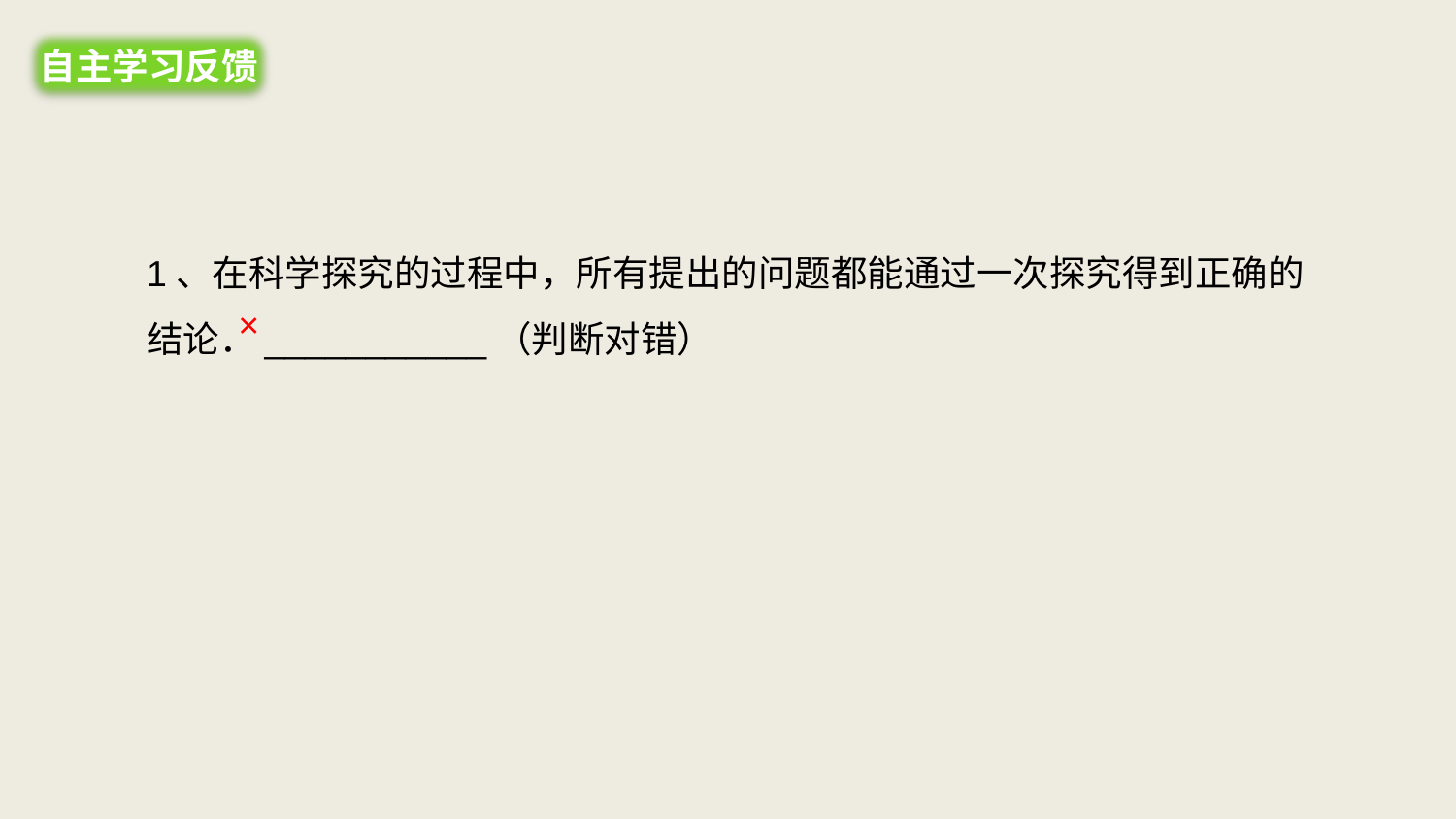

自主学习反馈
1、在科学探究的过程中，所有提出的问题都能通过一次探究得到正确的结论．___________（判断对错）
×